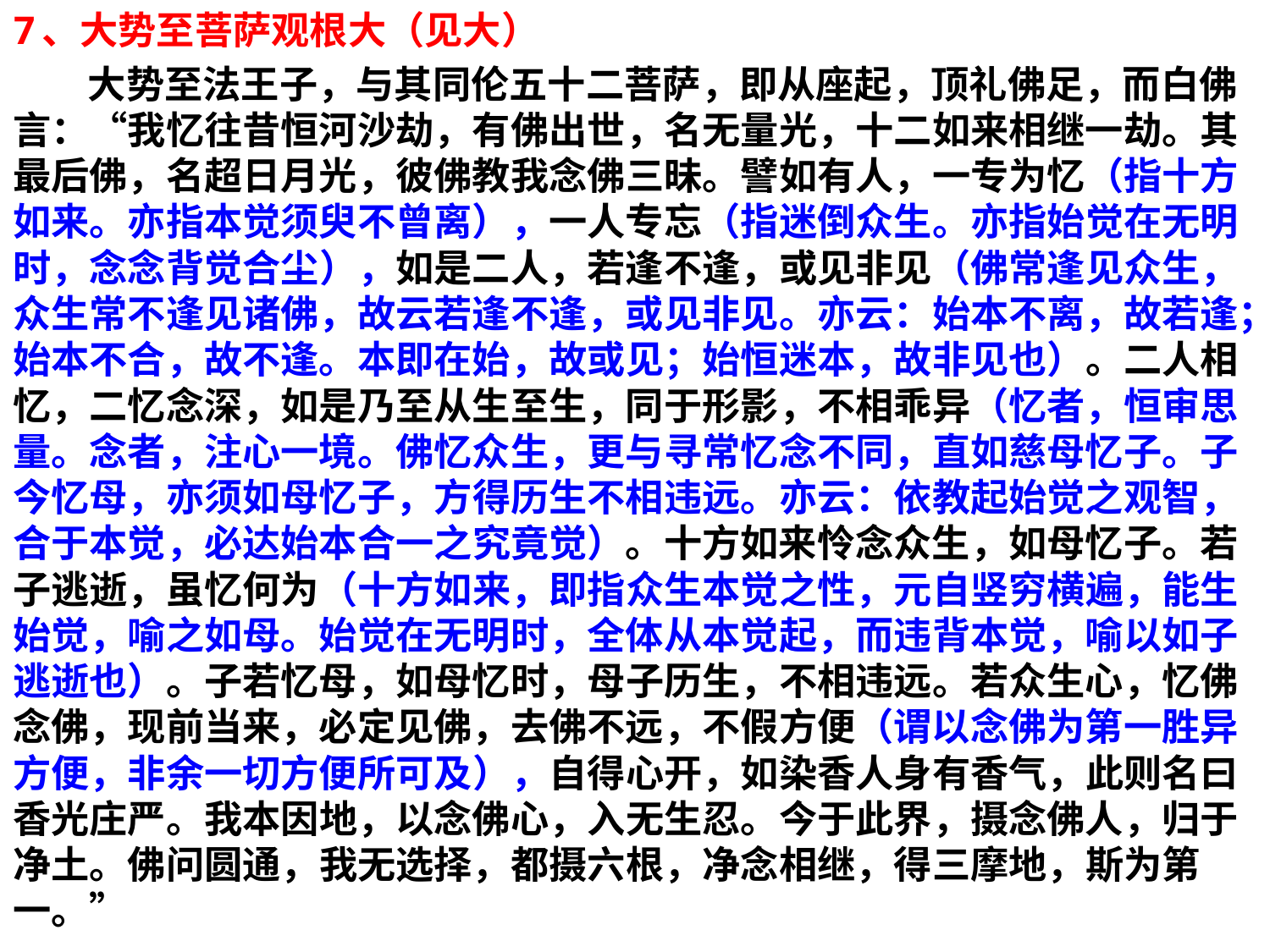

7、大势至菩萨观根大（见大）
        大势至法王子，与其同伦五十二菩萨，即从座起，顶礼佛足，而白佛言：“我忆往昔恒河沙劫，有佛出世，名无量光，十二如来相继一劫。其最后佛，名超日月光，彼佛教我念佛三昧。譬如有人，一专为忆（指十方如来。亦指本觉须臾不曾离），一人专忘（指迷倒众生。亦指始觉在无明时，念念背觉合尘），如是二人，若逢不逢，或见非见（佛常逢见众生，众生常不逢见诸佛，故云若逢不逢，或见非见。亦云：始本不离，故若逢；始本不合，故不逢。本即在始，故或见；始恒迷本，故非见也）。二人相忆，二忆念深，如是乃至从生至生，同于形影，不相乖异（忆者，恒审思量。念者，注心一境。佛忆众生，更与寻常忆念不同，直如慈母忆子。子今忆母，亦须如母忆子，方得历生不相违远。亦云：依教起始觉之观智，合于本觉，必达始本合一之究竟觉）。十方如来怜念众生，如母忆子。若子逃逝，虽忆何为（十方如来，即指众生本觉之性，元自竖穷横遍，能生始觉，喻之如母。始觉在无明时，全体从本觉起，而违背本觉，喻以如子逃逝也）。子若忆母，如母忆时，母子历生，不相违远。若众生心，忆佛念佛，现前当来，必定见佛，去佛不远，不假方便（谓以念佛为第一胜异方便，非余一切方便所可及），自得心开，如染香人身有香气，此则名曰香光庄严。我本因地，以念佛心，入无生忍。今于此界，摄念佛人，归于净土。佛问圆通，我无选择，都摄六根，净念相继，得三摩地，斯为第一。”